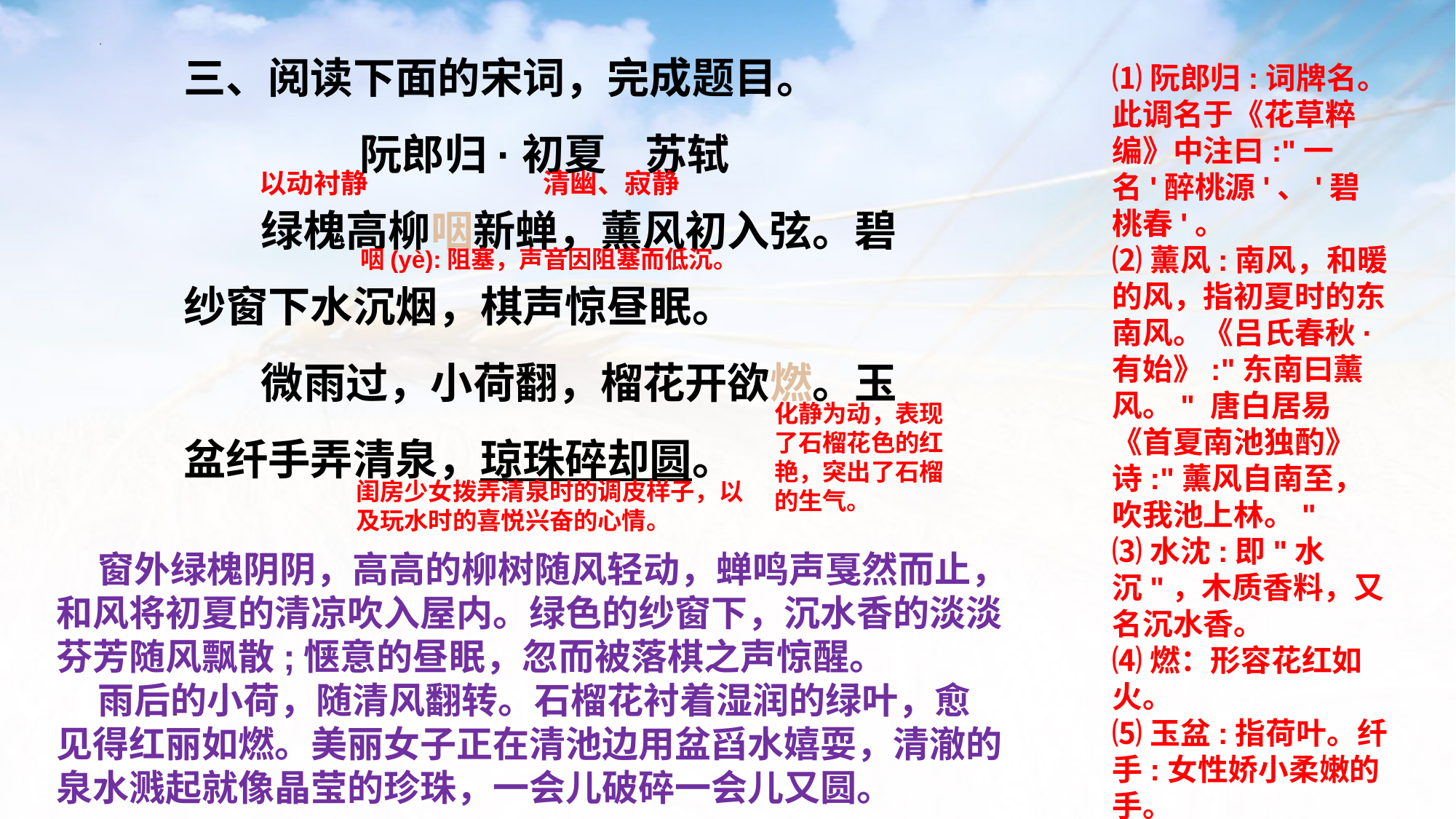

三、阅读下面的宋词，完成题目。
阮郎归·初夏    苏轼
       绿槐高柳咽新蝉，薰风初入弦。碧纱窗下水沉烟，棋声惊昼眠。
       微雨过，小荷翻，榴花开欲燃。玉盆纤手弄清泉，琼珠碎却圆。
⑴阮郎归:词牌名。此调名于《花草粹编》中注曰:"一名'醉桃源'、'碧桃春'。
⑵薰风:南风，和暖的风，指初夏时的东南风。《吕氏春秋·有始》:"东南曰薰风。" 唐白居易 《首夏南池独酌》诗:"薰风自南至，吹我池上林。"
⑶水沈:即"水沉"，木质香料，又名沉水香。
⑷燃：形容花红如火。
⑸玉盆:指荷叶。纤手:女性娇小柔嫩的手。
⑹琼珠:形容水的泡沫。
以动衬静
清幽、寂静
咽(yè):阻塞，声音因阻塞而低沉。
化静为动，表现了石榴花色的红艳，突出了石榴的生气。
闺房少女拨弄清泉时的调皮样子，以及玩水时的喜悦兴奋的心情。
    窗外绿槐阴阴，高高的柳树随风轻动，蝉鸣声戛然而止，和风将初夏的清凉吹入屋内。绿色的纱窗下，沉水香的淡淡芬芳随风飘散;惬意的昼眠，忽而被落棋之声惊醒。
    雨后的小荷，随清风翻转。石榴花衬着湿润的绿叶，愈见得红丽如燃。美丽女子正在清池边用盆舀水嬉耍，清澈的泉水溅起就像晶莹的珍珠，一会儿破碎一会儿又圆。